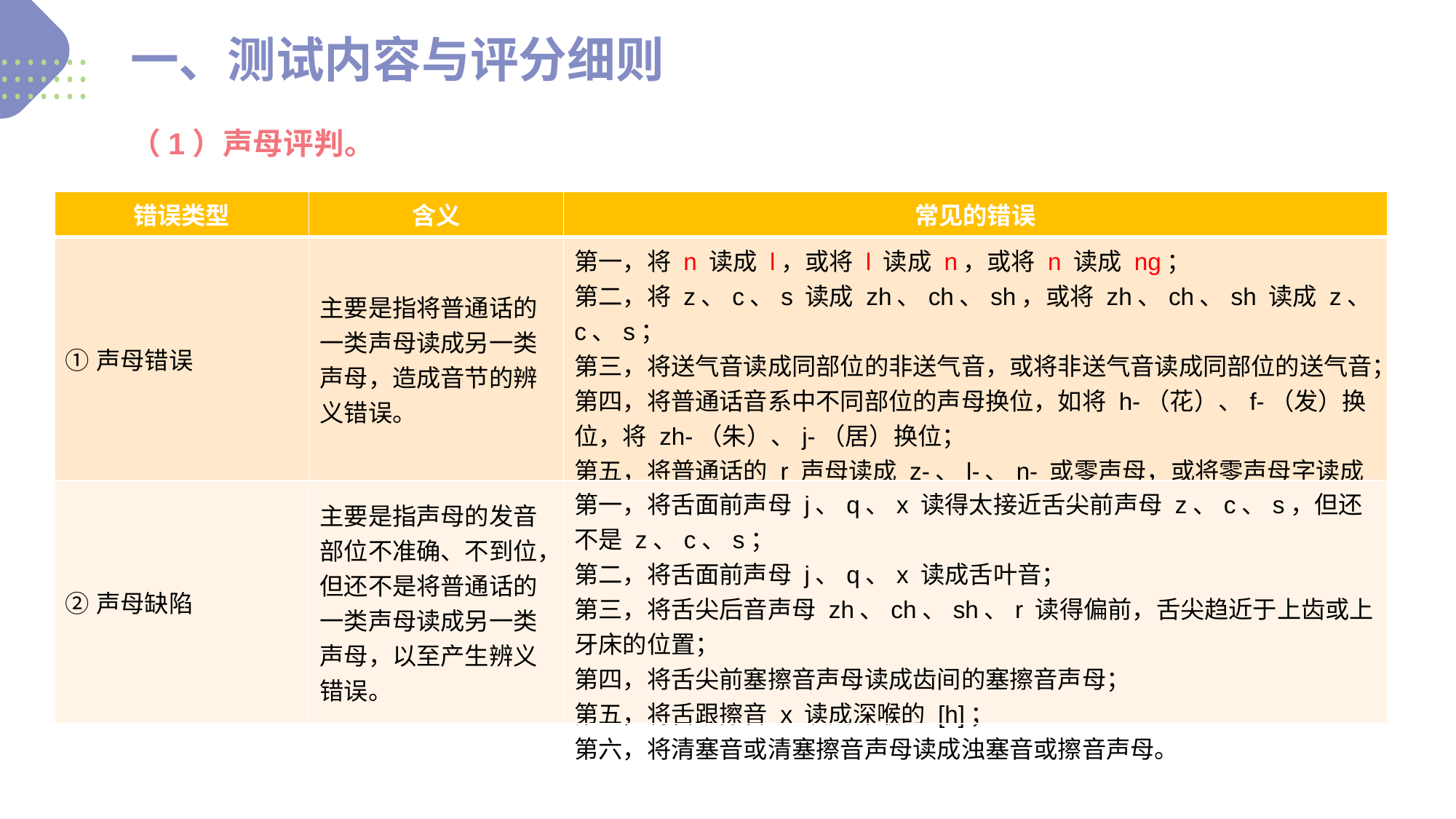

一、测试内容与评分细则

（1）声母评判。
| 错误类型 | 含义 | 常见的错误 |
| --- | --- | --- |
| ①声母错误 | 主要是指将普通话的一类声母读成另一类声母，造成音节的辨义错误。 | 第一，将 n 读成 l，或将 l 读成 n，或将 n 读成 nɡ； 第二，将 z、c、s 读成 zh、ch、sh，或将 zh、ch、sh 读成 z、c、s； 第三，将送气音读成同部位的非送气音，或将非送气音读成同部位的送气音； 第四，将普通话音系中不同部位的声母换位，如将 h-（花）、f-（发）换位，将 zh-（朱）、j-（居）换位； 第五，将普通话的 r 声母读成 z-、l-、n- 或零声母，或将零声母字读成 m-（如“舞”）、nɡ-（如“眼”）声母字。 |
| ②声母缺陷 | 主要是指声母的发音部位不准确、不到位，但还不是将普通话的一类声母读成另一类声母，以至产生辨义错误。 | 第一，将舌面前声母 j、q、x 读得太接近舌尖前声母 z、c、s，但还不是 z、c、s； 第二，将舌面前声母 j、q、x 读成舌叶音； 第三，将舌尖后音声母 zh、ch、sh、r 读得偏前，舌尖趋近于上齿或上牙床的位置； 第四，将舌尖前塞擦音声母读成齿间的塞擦音声母； 第五，将舌跟擦音 x 读成深喉的 [h]； 第六，将清塞音或清塞擦音声母读成浊塞音或擦音声母。 |